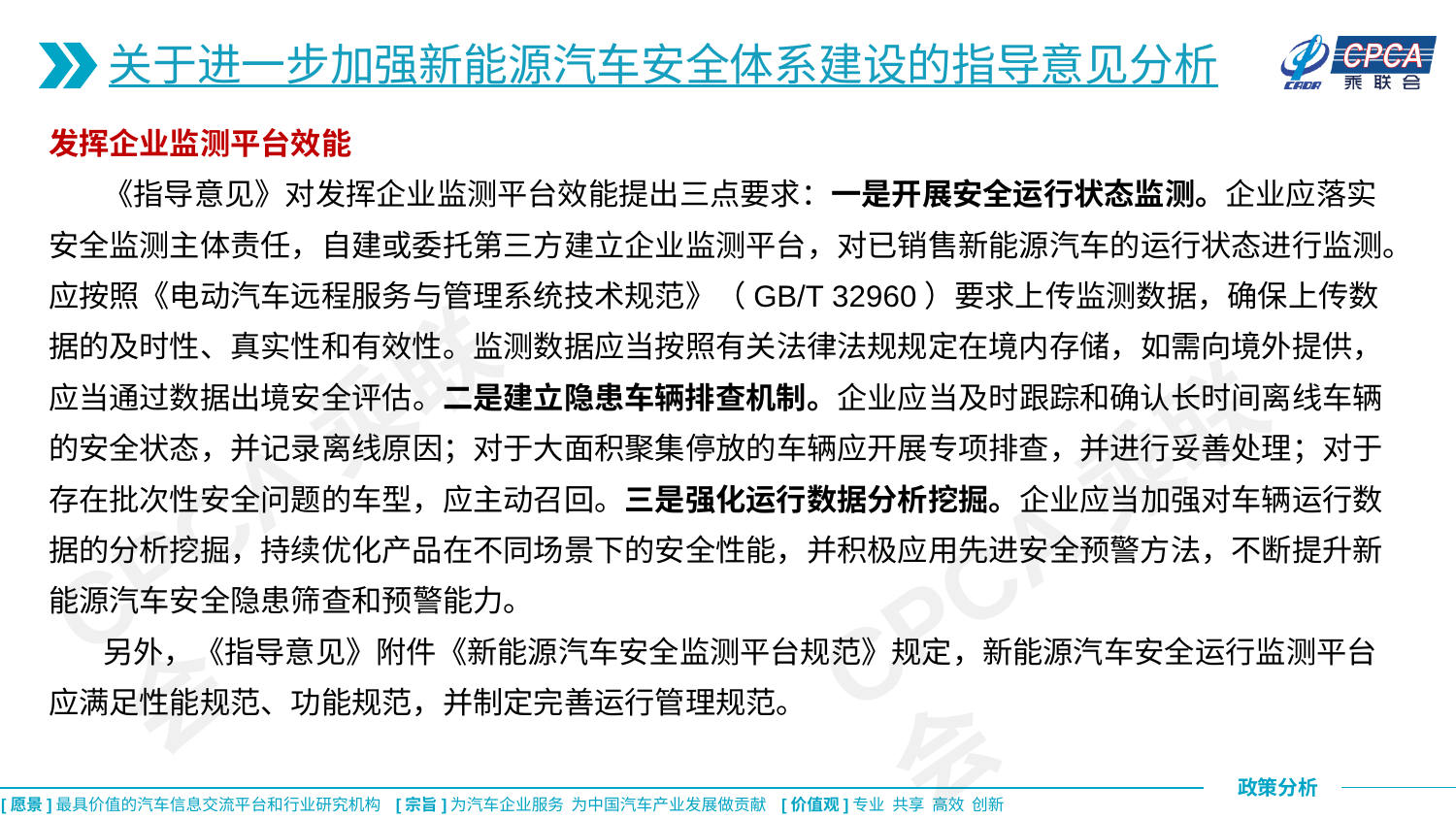

关于进一步加强新能源汽车安全体系建设的指导意见分析
发挥企业监测平台效能
       《指导意见》对发挥企业监测平台效能提出三点要求：一是开展安全运行状态监测。企业应落实安全监测主体责任，自建或委托第三方建立企业监测平台，对已销售新能源汽车的运行状态进行监测。应按照《电动汽车远程服务与管理系统技术规范》（GB/T 32960）要求上传监测数据，确保上传数据的及时性、真实性和有效性。监测数据应当按照有关法律法规规定在境内存储，如需向境外提供，应当通过数据出境安全评估。二是建立隐患车辆排查机制。企业应当及时跟踪和确认长时间离线车辆的安全状态，并记录离线原因；对于大面积聚集停放的车辆应开展专项排查，并进行妥善处理；对于
存在批次性安全问题的车型，应主动召回。三是强化运行数据分析挖掘。企业应当加强对车辆运行数据的分析挖掘，持续优化产品在不同场景下的安全性能，并积极应用先进安全预警方法，不断提升新能源汽车安全隐患筛查和预警能力。
       另外，《指导意见》附件《新能源汽车安全监测平台规范》规定，新能源汽车安全运行监测平台应满足性能规范、功能规范，并制定完善运行管理规范。
CPCA乘联会
CPCA乘联会